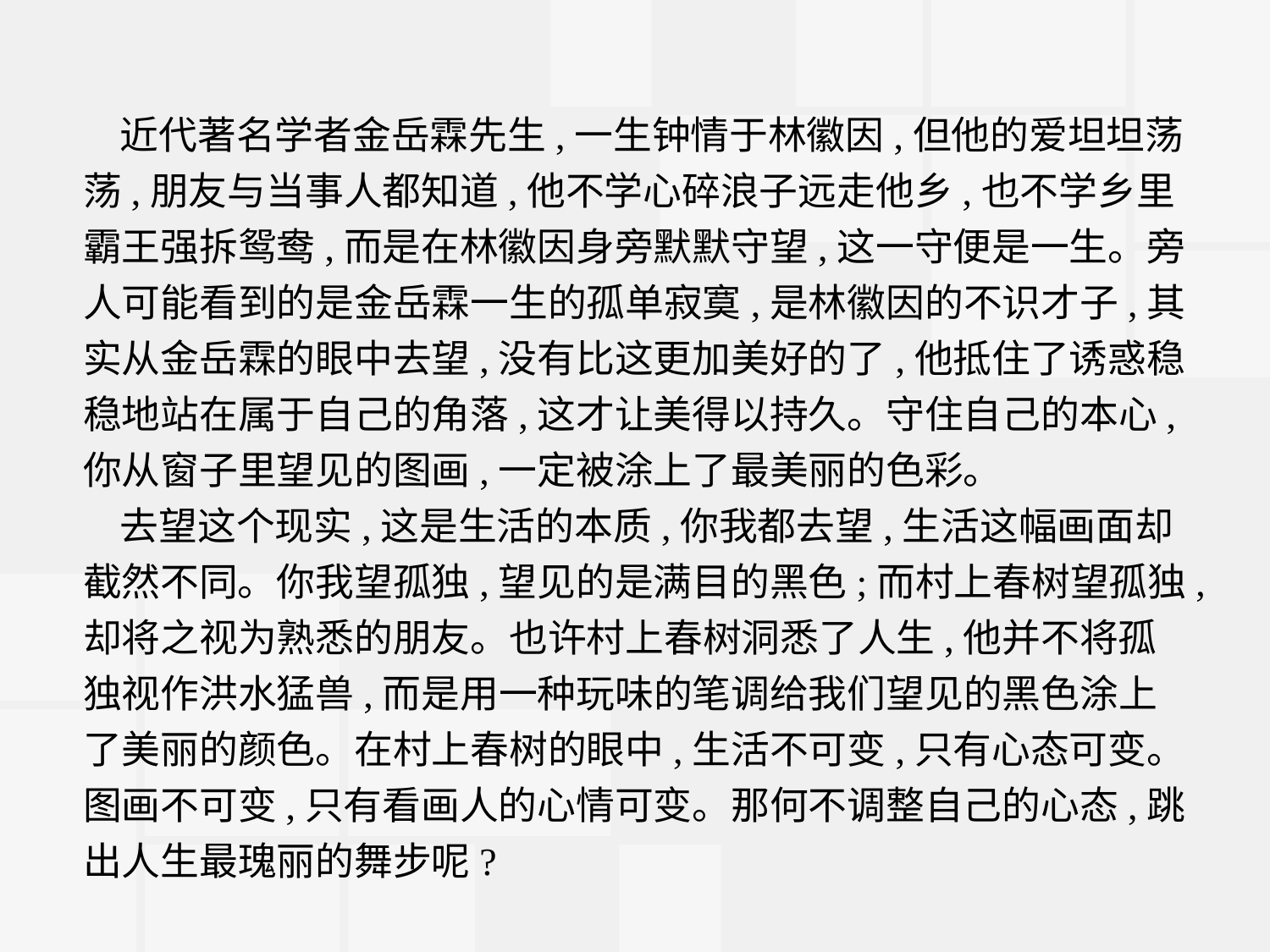

近代著名学者金岳霖先生,一生钟情于林徽因,但他的爱坦坦荡荡,朋友与当事人都知道,他不学心碎浪子远走他乡,也不学乡里霸王强拆鸳鸯,而是在林徽因身旁默默守望,这一守便是一生。旁人可能看到的是金岳霖一生的孤单寂寞,是林徽因的不识才子,其实从金岳霖的眼中去望,没有比这更加美好的了,他抵住了诱惑稳稳地站在属于自己的角落,这才让美得以持久。守住自己的本心,你从窗子里望见的图画,一定被涂上了最美丽的色彩。
去望这个现实,这是生活的本质,你我都去望,生活这幅画面却截然不同。你我望孤独,望见的是满目的黑色;而村上春树望孤独,却将之视为熟悉的朋友。也许村上春树洞悉了人生,他并不将孤独视作洪水猛兽,而是用一种玩味的笔调给我们望见的黑色涂上了美丽的颜色。在村上春树的眼中,生活不可变,只有心态可变。图画不可变,只有看画人的心情可变。那何不调整自己的心态,跳出人生最瑰丽的舞步呢?